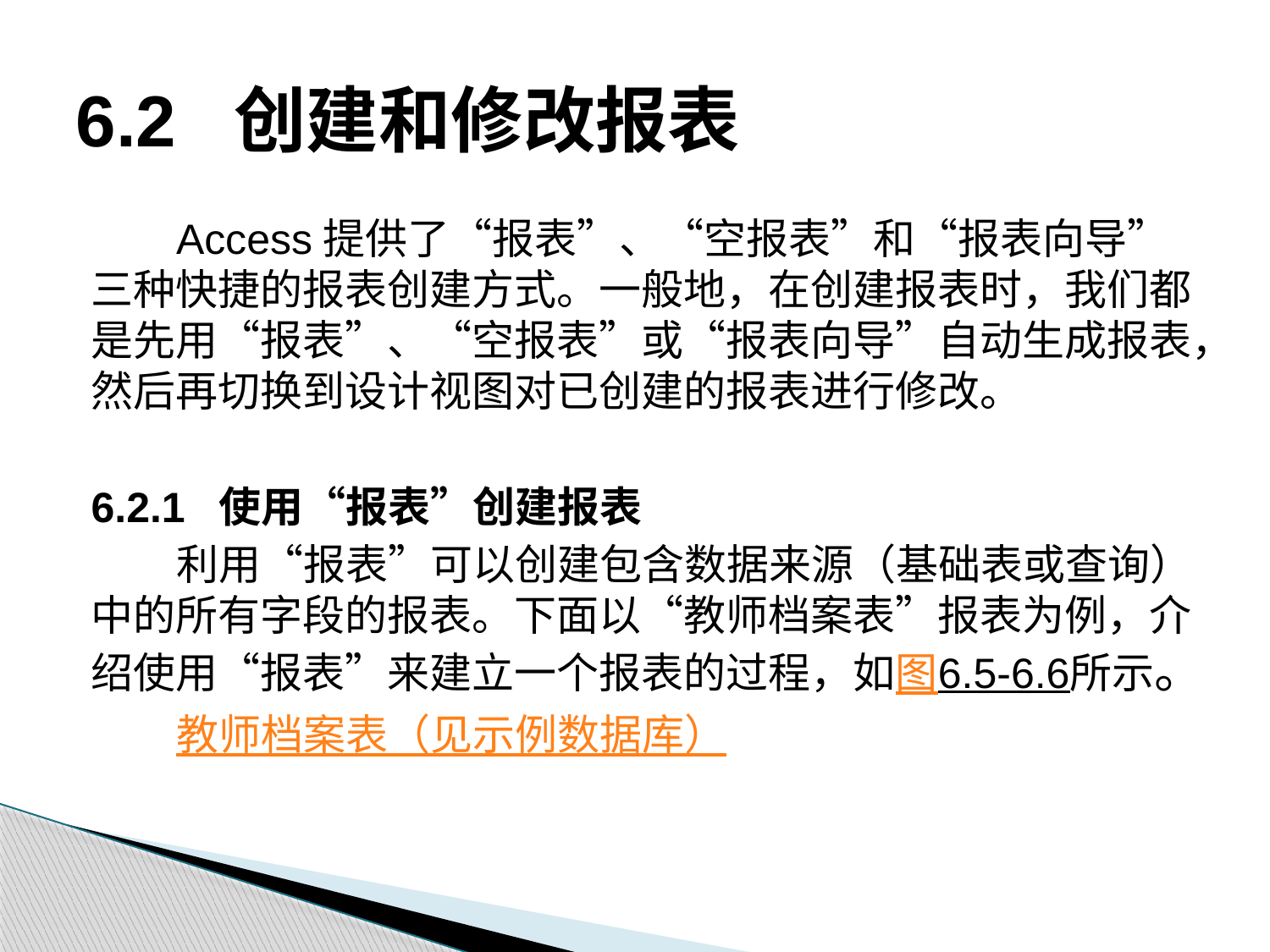

# 6.2  创建和修改报表
Access提供了“报表”、“空报表”和“报表向导”三种快捷的报表创建方式。一般地，在创建报表时，我们都是先用“报表”、“空报表”或“报表向导”自动生成报表，然后再切换到设计视图对已创建的报表进行修改。

6.2.1  使用“报表”创建报表
利用“报表”可以创建包含数据来源（基础表或查询）中的所有字段的报表。下面以“教师档案表”报表为例，介绍使用“报表”来建立一个报表的过程，如图6.5-6.6所示。
教师档案表（见示例数据库）